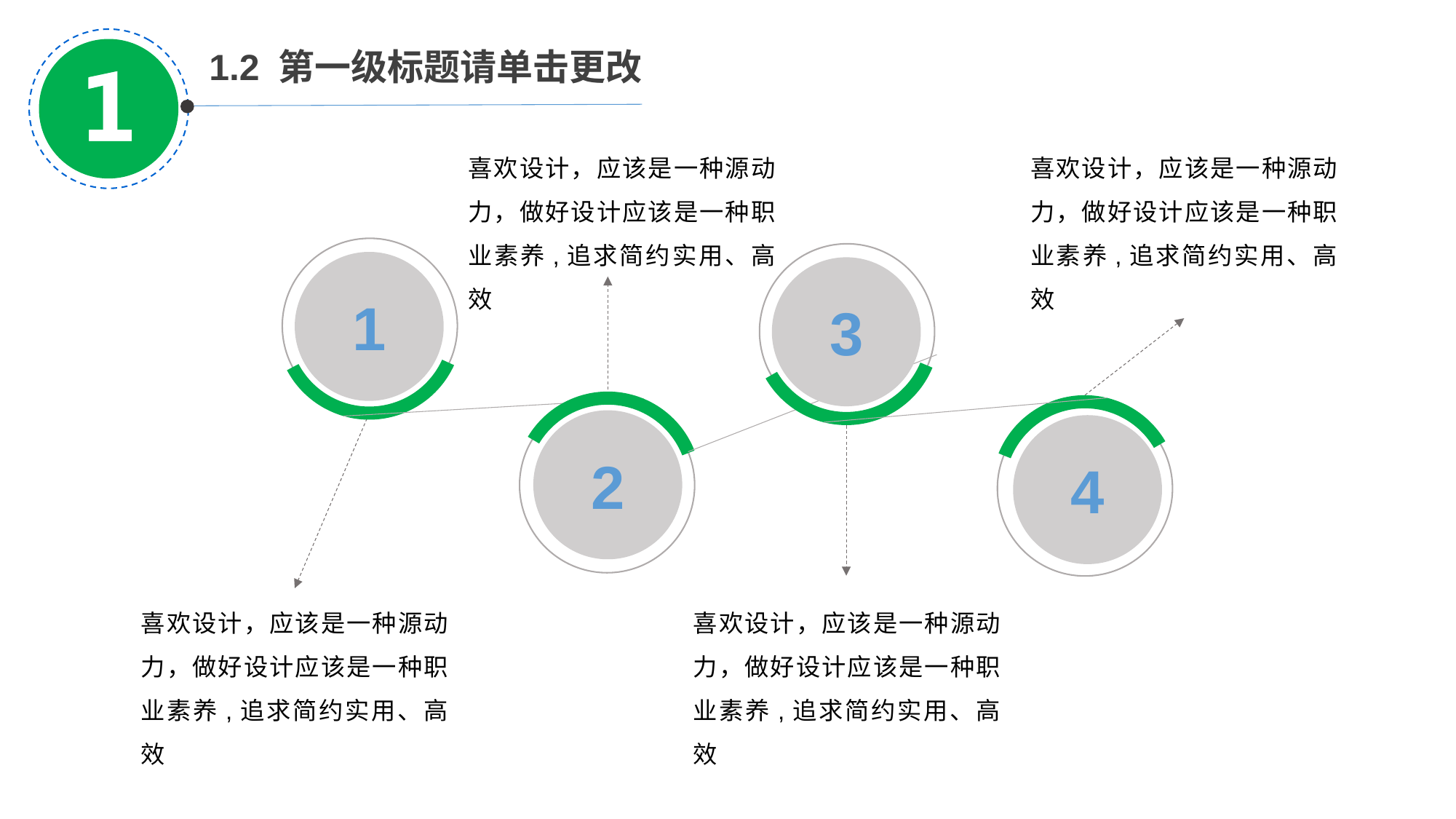

1.2 第一级标题请单击更改

喜欢设计，应该是一种源动力，做好设计应该是一种职业素养,追求简约实用、高效
喜欢设计，应该是一种源动力，做好设计应该是一种职业素养,追求简约实用、高效

1

3

4

2
喜欢设计，应该是一种源动力，做好设计应该是一种职业素养,追求简约实用、高效
喜欢设计，应该是一种源动力，做好设计应该是一种职业素养,追求简约实用、高效